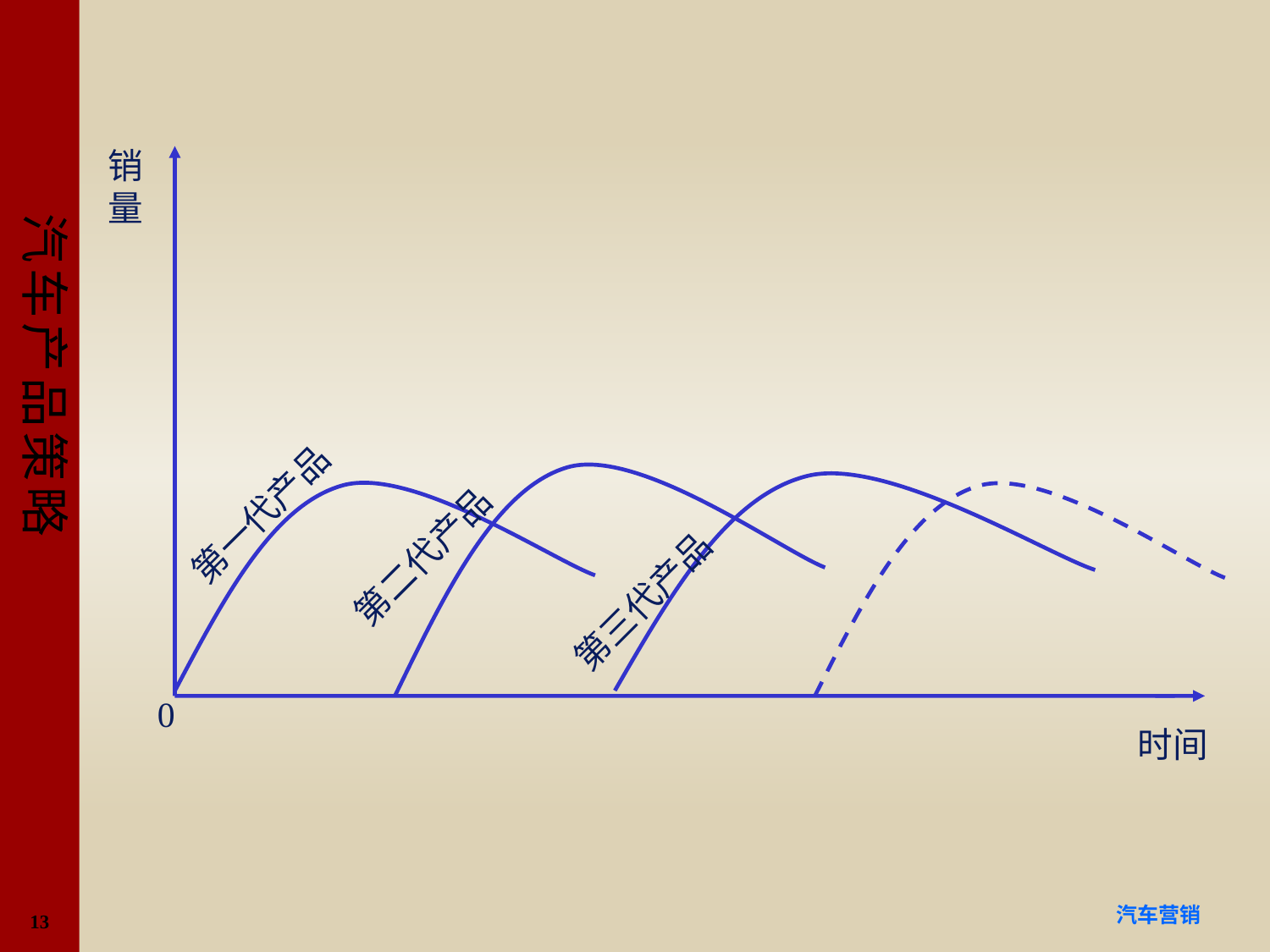

#
销量

第一代产品
第二代产品
第三代产品
0

时间

13